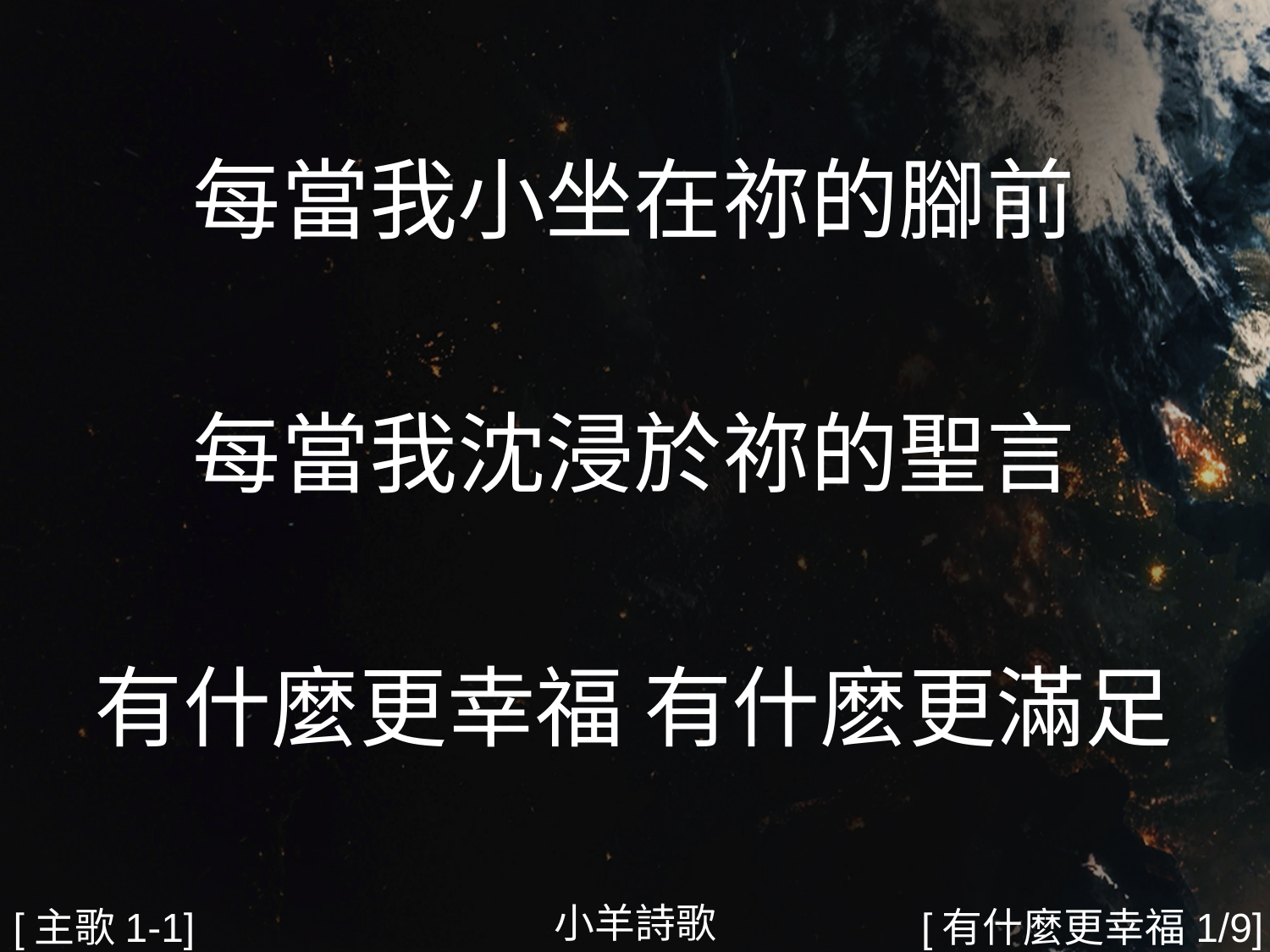

每當我小坐在祢的腳前

每當我沈浸於祢的聖言

有什麼更幸福 有什麽更滿足

#

小羊詩歌
[主歌1-1]
[有什麼更幸福1/9]